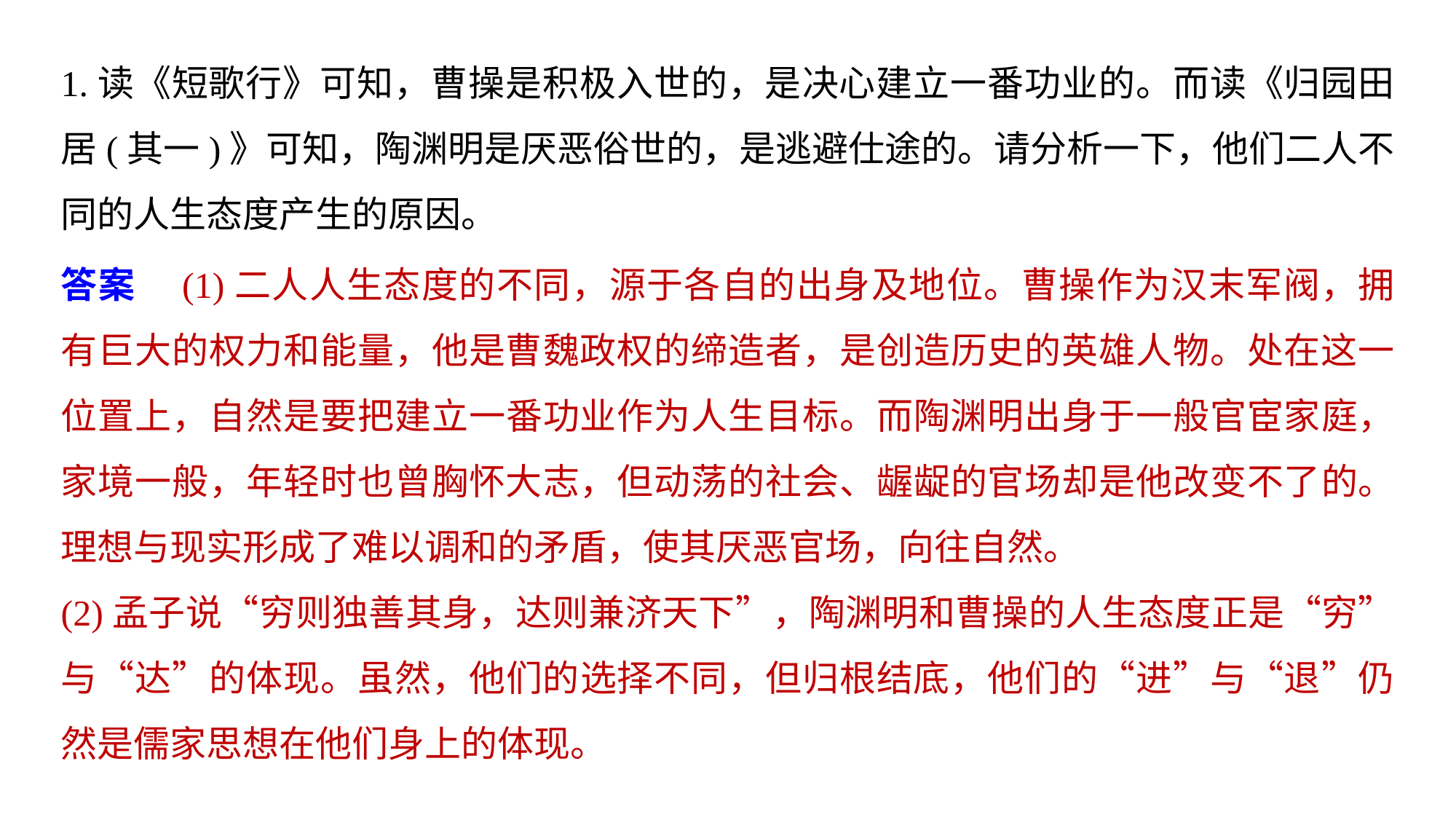

1.读《短歌行》可知，曹操是积极入世的，是决心建立一番功业的。而读《归园田居(其一)》可知，陶渊明是厌恶俗世的，是逃避仕途的。请分析一下，他们二人不同的人生态度产生的原因。
答案　(1)二人人生态度的不同，源于各自的出身及地位。曹操作为汉末军阀，拥有巨大的权力和能量，他是曹魏政权的缔造者，是创造历史的英雄人物。处在这一位置上，自然是要把建立一番功业作为人生目标。而陶渊明出身于一般官宦家庭，家境一般，年轻时也曾胸怀大志，但动荡的社会、龌龊的官场却是他改变不了的。理想与现实形成了难以调和的矛盾，使其厌恶官场，向往自然。
(2)孟子说“穷则独善其身，达则兼济天下”，陶渊明和曹操的人生态度正是“穷”与“达”的体现。虽然，他们的选择不同，但归根结底，他们的“进”与“退”仍然是儒家思想在他们身上的体现。